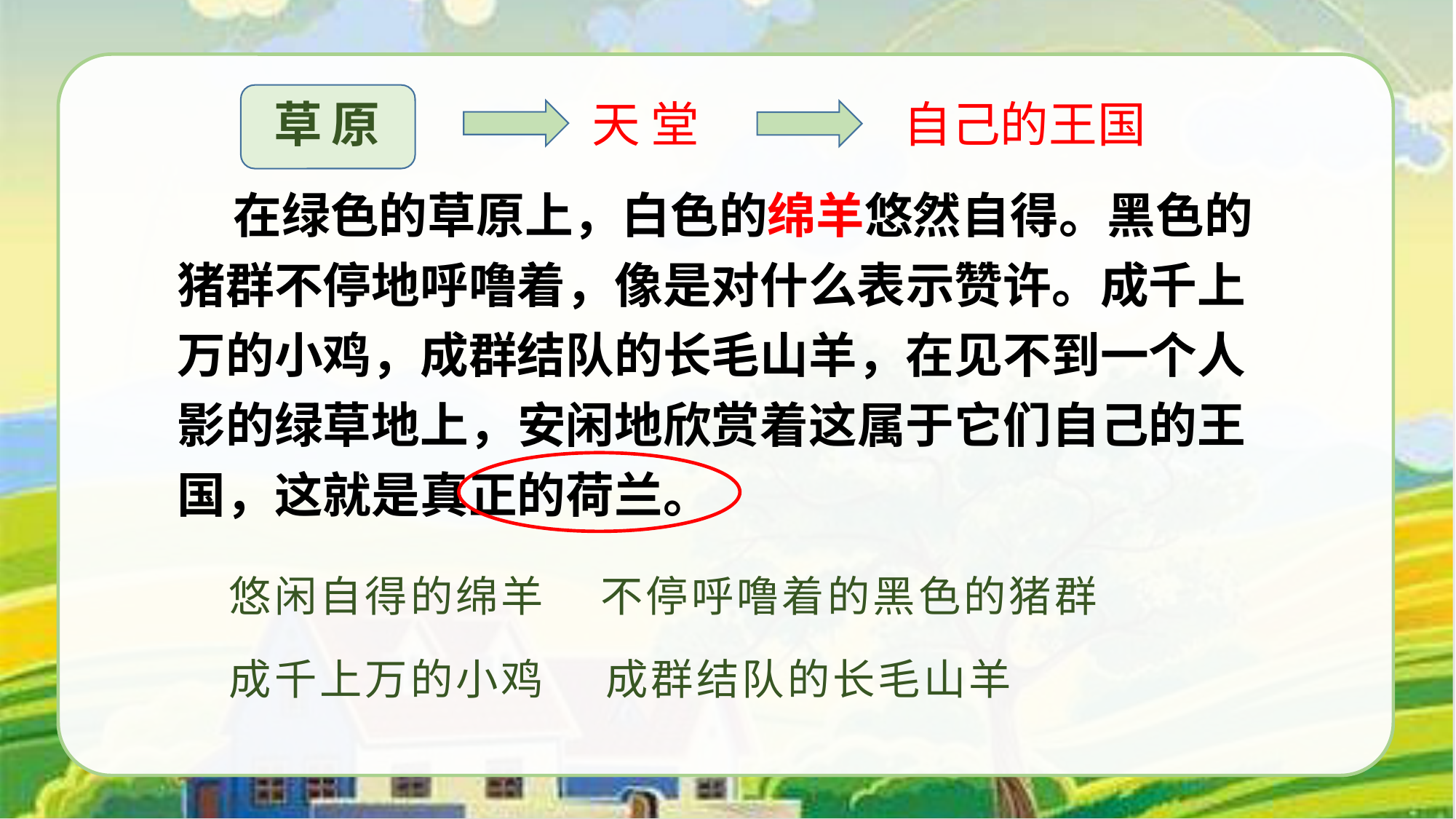

草原
天 堂
自己的王国

    在绿色的草原上，白色的绵羊悠然自得。黑色的猪群不停地呼噜着，像是对什么表示赞许。成千上万的小鸡，成群结队的长毛山羊，在见不到一个人影的绿草地上，安闲地欣赏着这属于它们自己的王国，这就是真正的荷兰。

悠闲自得的绵羊
不停呼噜着的黑色的猪群
成千上万的小鸡
成群结队的长毛山羊